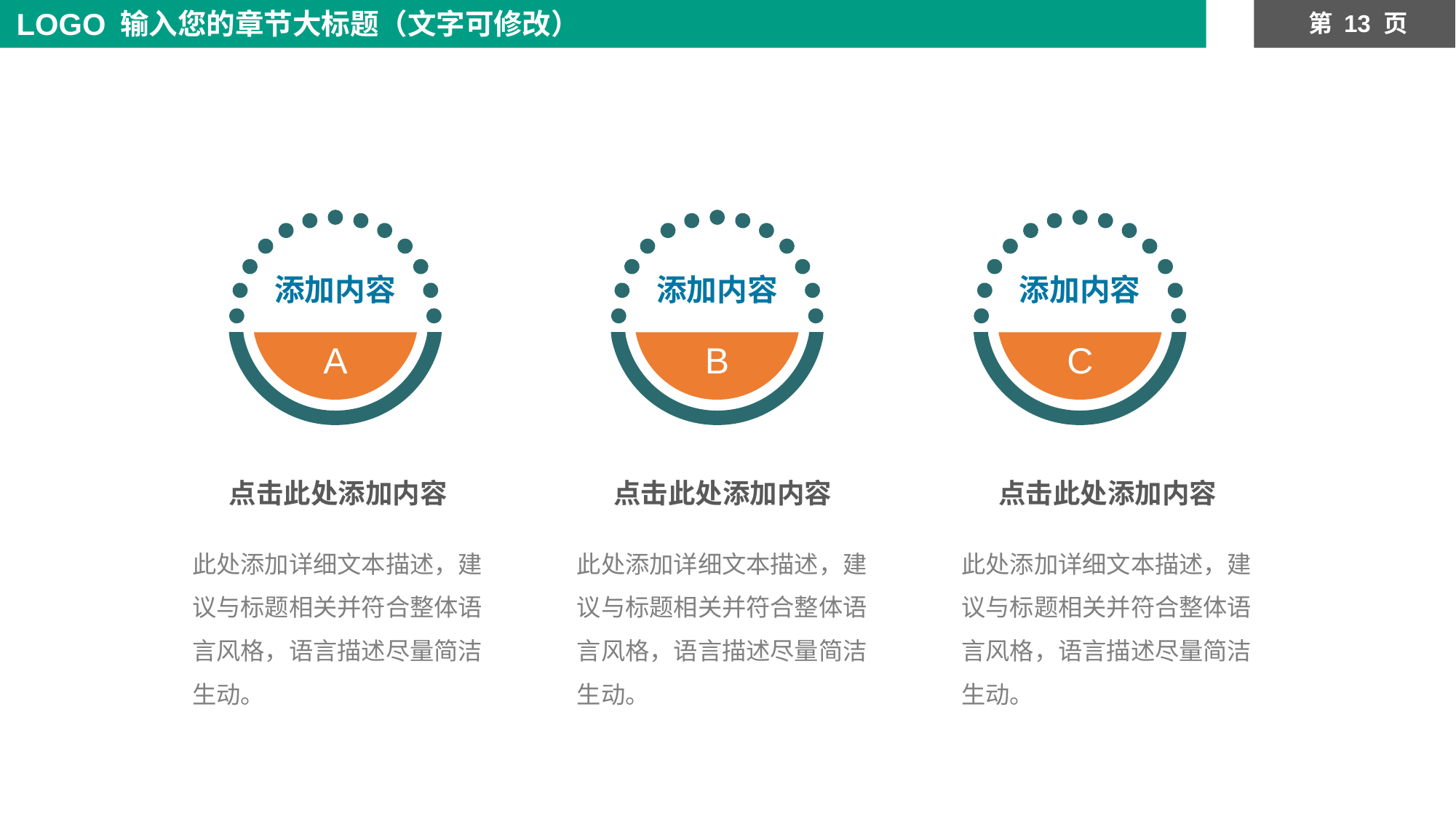

LOGO
输入您的章节大标题（文字可修改）
第 13 页

添加内容
A
添加内容
B
添加内容
C
点击此处添加内容
点击此处添加内容
点击此处添加内容
此处添加详细文本描述，建议与标题相关并符合整体语言风格，语言描述尽量简洁生动。
此处添加详细文本描述，建议与标题相关并符合整体语言风格，语言描述尽量简洁生动。
此处添加详细文本描述，建议与标题相关并符合整体语言风格，语言描述尽量简洁生动。